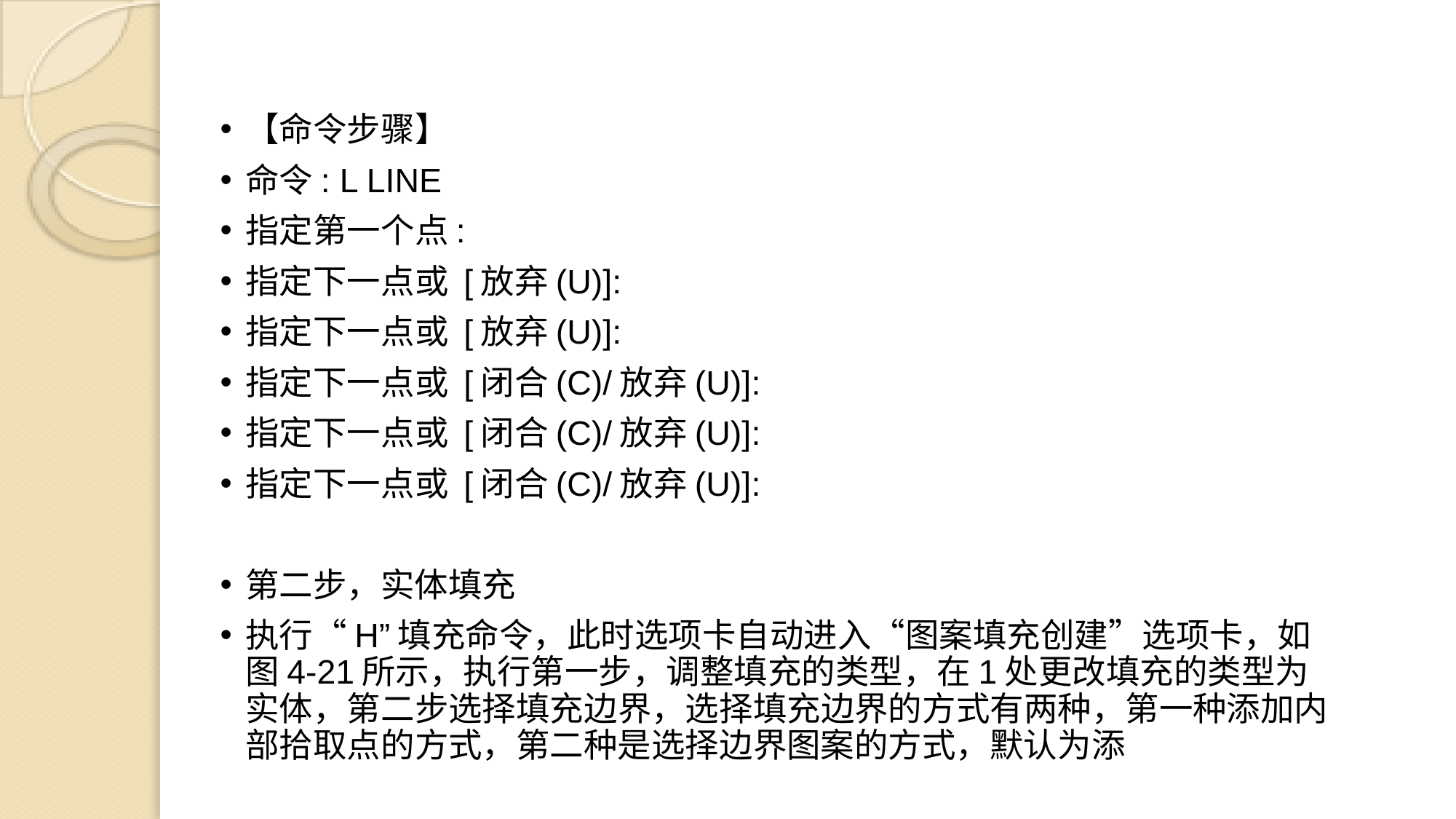

【命令步骤】
命令: L LINE
指定第一个点:
指定下一点或 [放弃(U)]:
指定下一点或 [放弃(U)]:
指定下一点或 [闭合(C)/放弃(U)]:
指定下一点或 [闭合(C)/放弃(U)]:
指定下一点或 [闭合(C)/放弃(U)]:

第二步，实体填充
执行“H”填充命令，此时选项卡自动进入“图案填充创建”选项卡，如图4-21所示，执行第一步，调整填充的类型，在1处更改填充的类型为实体，第二步选择填充边界，选择填充边界的方式有两种，第一种添加内部拾取点的方式，第二种是选择边界图案的方式，默认为添